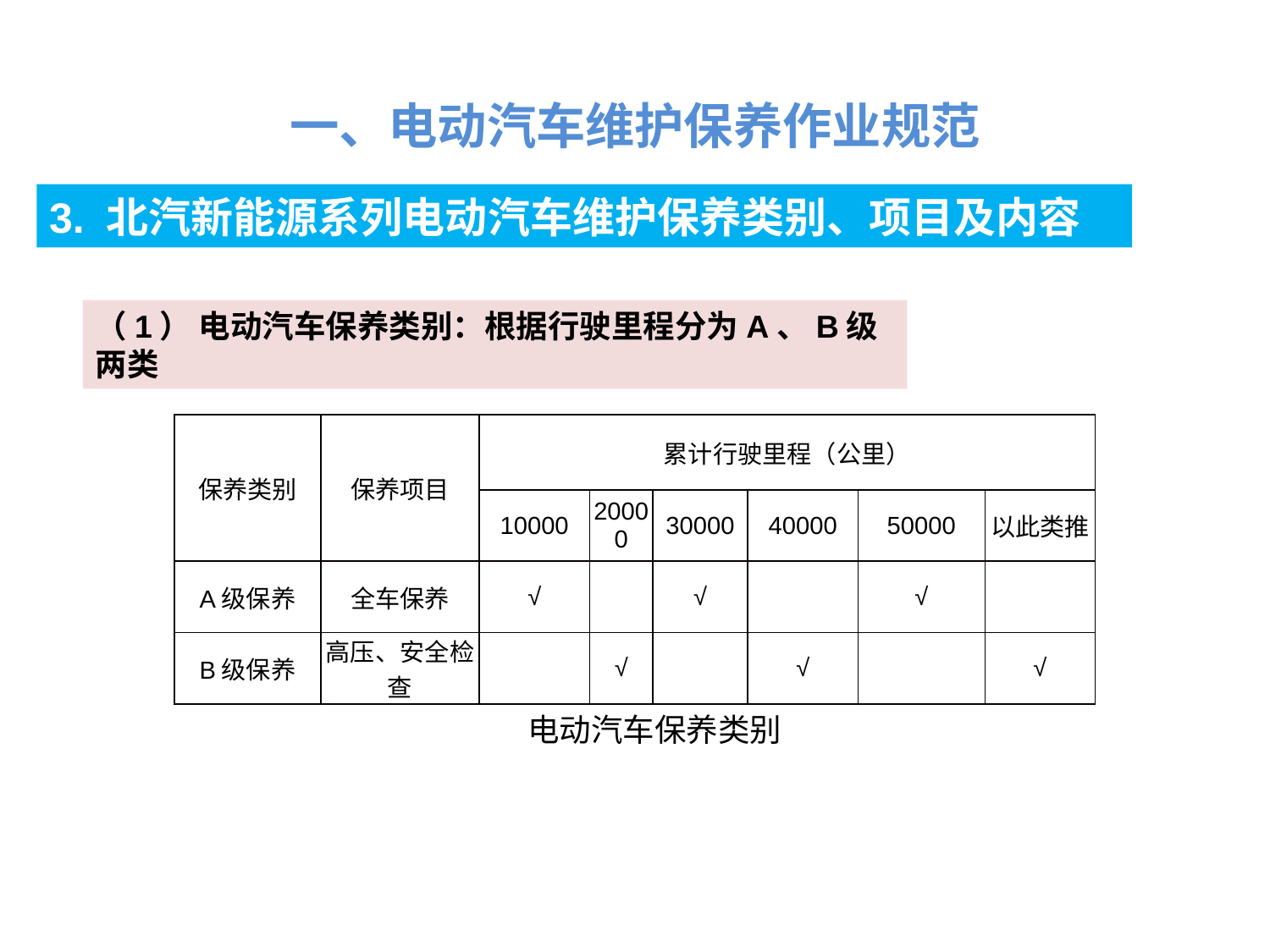

一、电动汽车维护保养作业规范
3. 北汽新能源系列电动汽车维护保养类别、项目及内容
（1） 电动汽车保养类别：根据行驶里程分为A、B级两类
| 保养类别 | 保养项目 | 累计行驶里程（公里） |  |  |  |  |  |
| --- | --- | --- | --- | --- | --- | --- | --- |
|  |  | 10000 | 20000 | 30000 | 40000 | 50000 | 以此类推 |
| A级保养 | 全车保养 | √ |  | √ |  | √ |  |
| B级保养 | 高压、安全检查 |  | √ |  | √ |  | √ |
 电动汽车保养类别